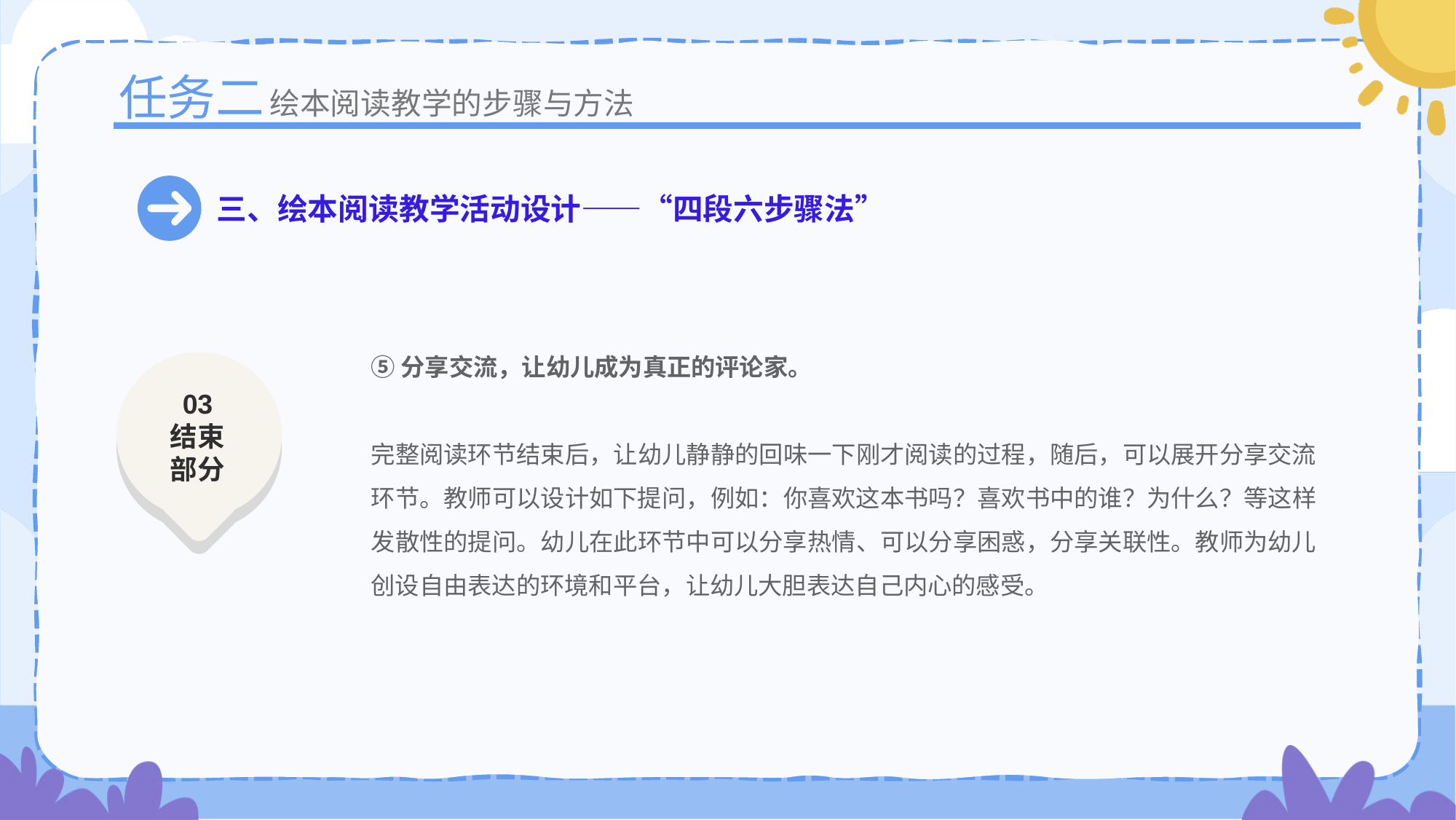

任务二
绘本阅读教学的步骤与方法

三、绘本阅读教学活动设计——“四段六步骤法”

⑤分享交流，让幼儿成为真正的评论家。

完整阅读环节结束后，让幼儿静静的回味一下刚才阅读的过程，随后，可以展开分享交流环节。教师可以设计如下提问，例如：你喜欢这本书吗？喜欢书中的谁？为什么？等这样发散性的提问。幼儿在此环节中可以分享热情、可以分享困惑，分享关联性。教师为幼儿创设自由表达的环境和平台，让幼儿大胆表达自己内心的感受。

03
结束部分